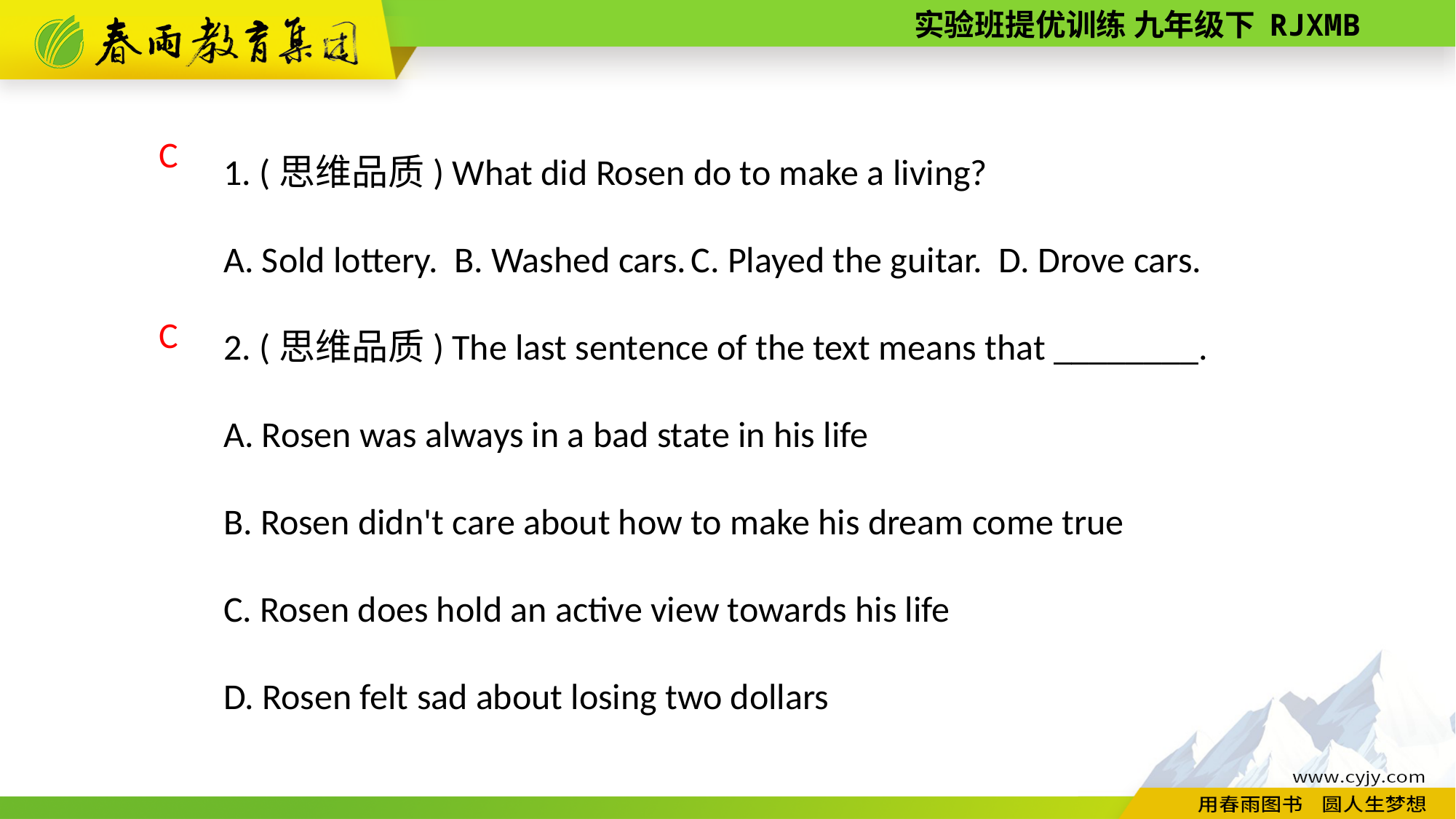

1. (思维品质) What did Rosen do to make a living?
A. Sold lottery.  B. Washed cars. C. Played the guitar.  D. Drove cars.
2. (思维品质) The last sentence of the text means that ________.
A. Rosen was always in a bad state in his life
B. Rosen didn't care about how to make his dream come true
C. Rosen does hold an active view towards his life
D. Rosen felt sad about losing two dollars
 C
C